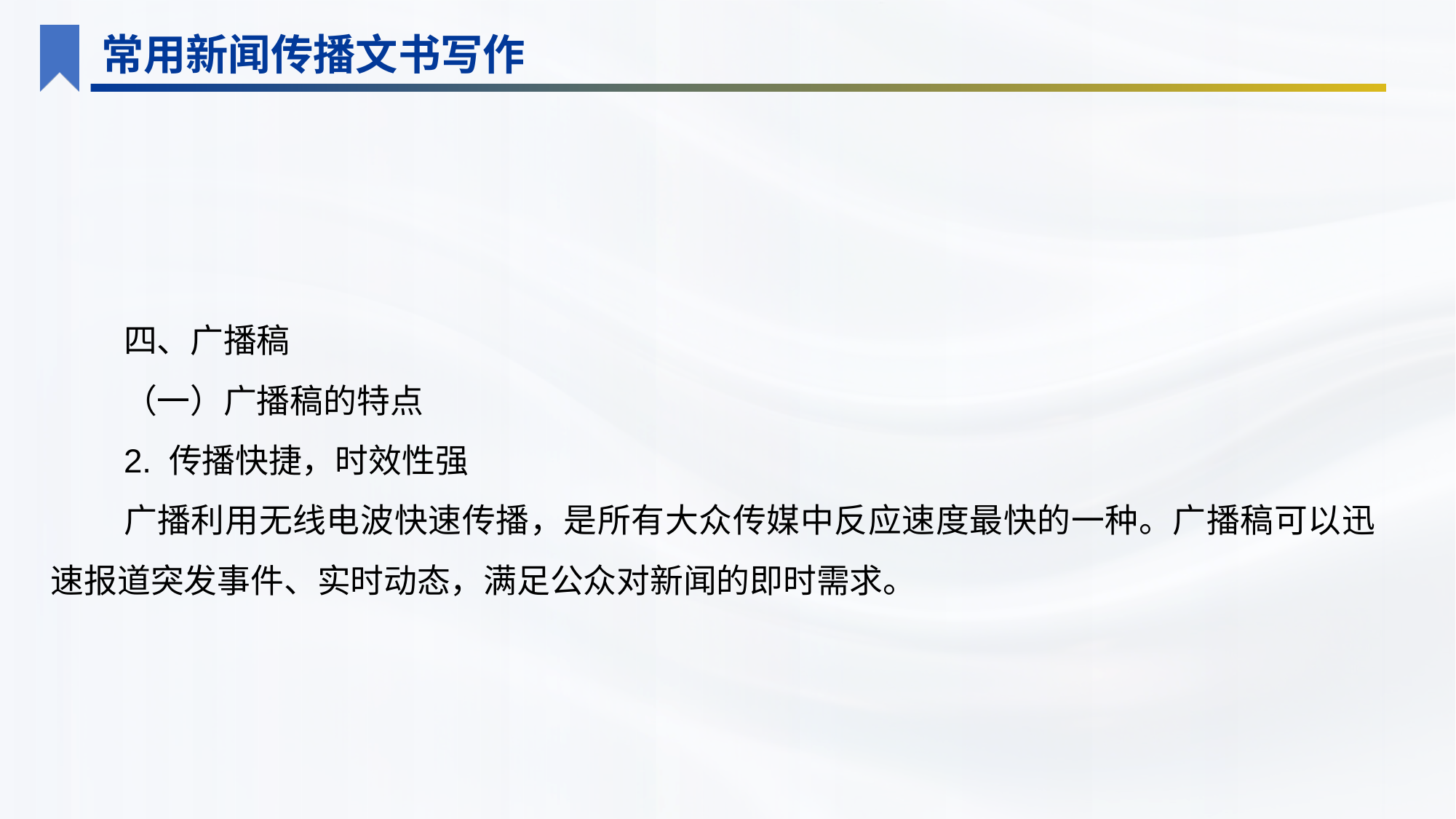

常用新闻传播文书写作
四、广播稿
（一）广播稿的特点
2. 传播快捷，时效性强
广播利用无线电波快速传播，是所有大众传媒中反应速度最快的一种。广播稿可以迅速报道突发事件、实时动态，满足公众对新闻的即时需求。